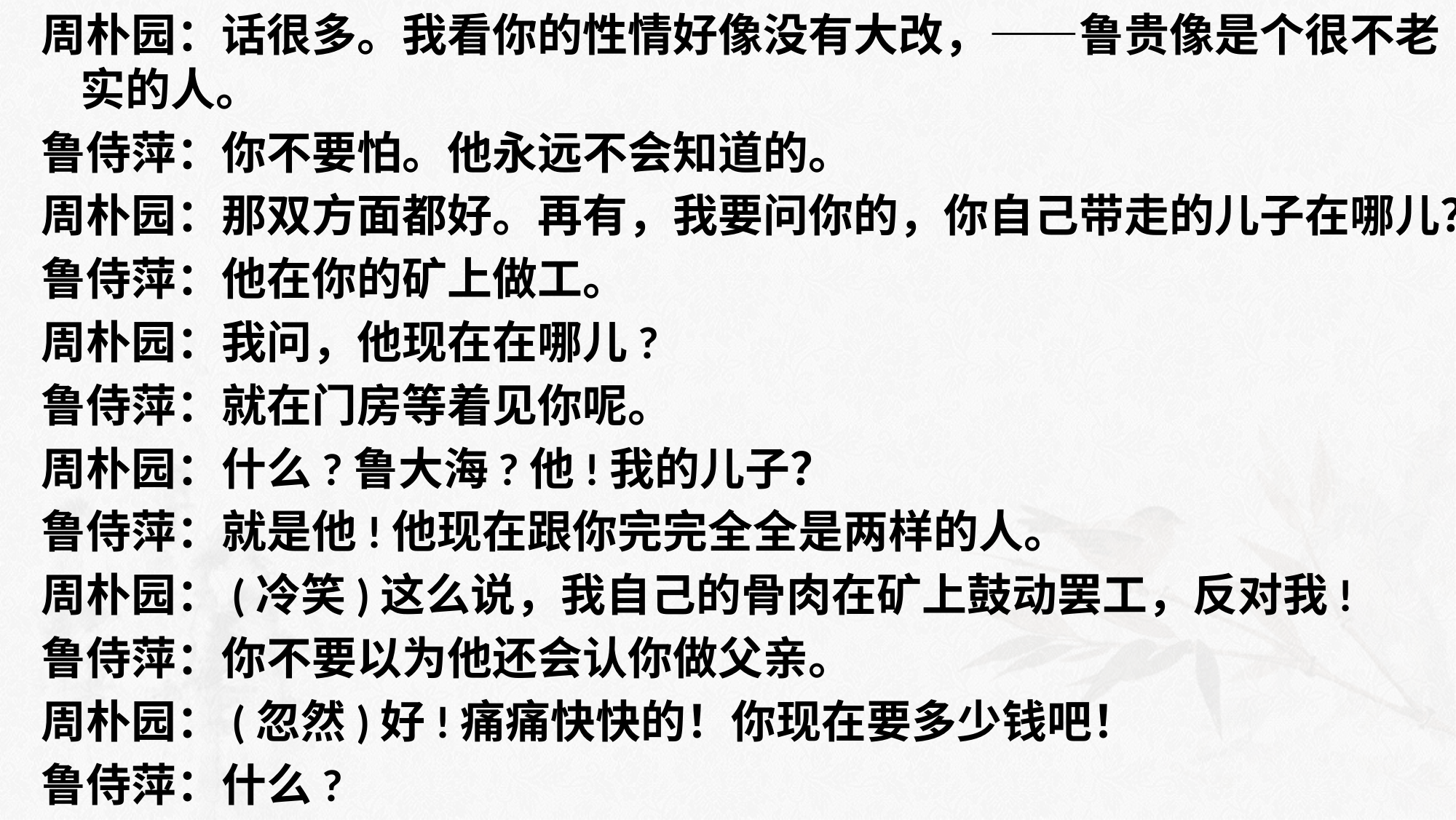

周朴园：话很多。我看你的性情好像没有大改，——鲁贵像是个很不老实的人。
鲁侍萍：你不要怕。他永远不会知道的。
周朴园：那双方面都好。再有，我要问你的，你自己带走的儿子在哪儿？
鲁侍萍：他在你的矿上做工。
周朴园：我问，他现在在哪儿?
鲁侍萍：就在门房等着见你呢。
周朴园：什么?鲁大海?他!我的儿子？
鲁侍萍：就是他!他现在跟你完完全全是两样的人。
周朴园：(冷笑)这么说，我自己的骨肉在矿上鼓动罢工，反对我!
鲁侍萍：你不要以为他还会认你做父亲。
周朴园：(忽然)好!痛痛快快的！你现在要多少钱吧！
鲁侍萍：什么?

#